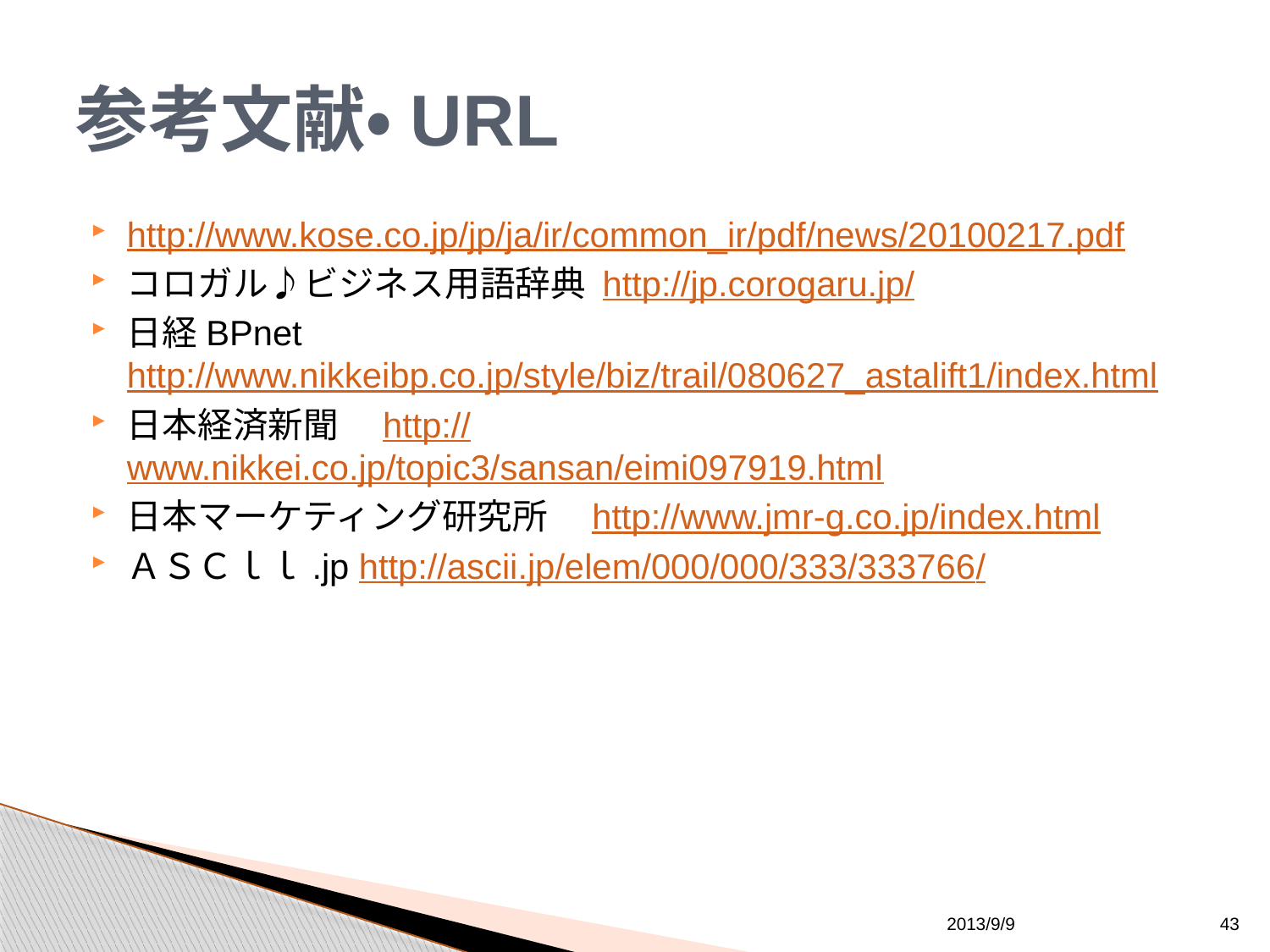

# 参考文献・URL
http://www.kose.co.jp/jp/ja/ir/common_ir/pdf/news/20100217.pdf
コロガル♪ビジネス用語辞典 http://jp.corogaru.jp/
日経BPnet  http://www.nikkeibp.co.jp/style/biz/trail/080627_astalift1/index.html
日本経済新聞　http://www.nikkei.co.jp/topic3/sansan/eimi097919.html
日本マーケティング研究所　http://www.jmr-g.co.jp/index.html
ＡＳＣｌｌ.jp http://ascii.jp/elem/000/000/333/333766/

2013/9/9
43